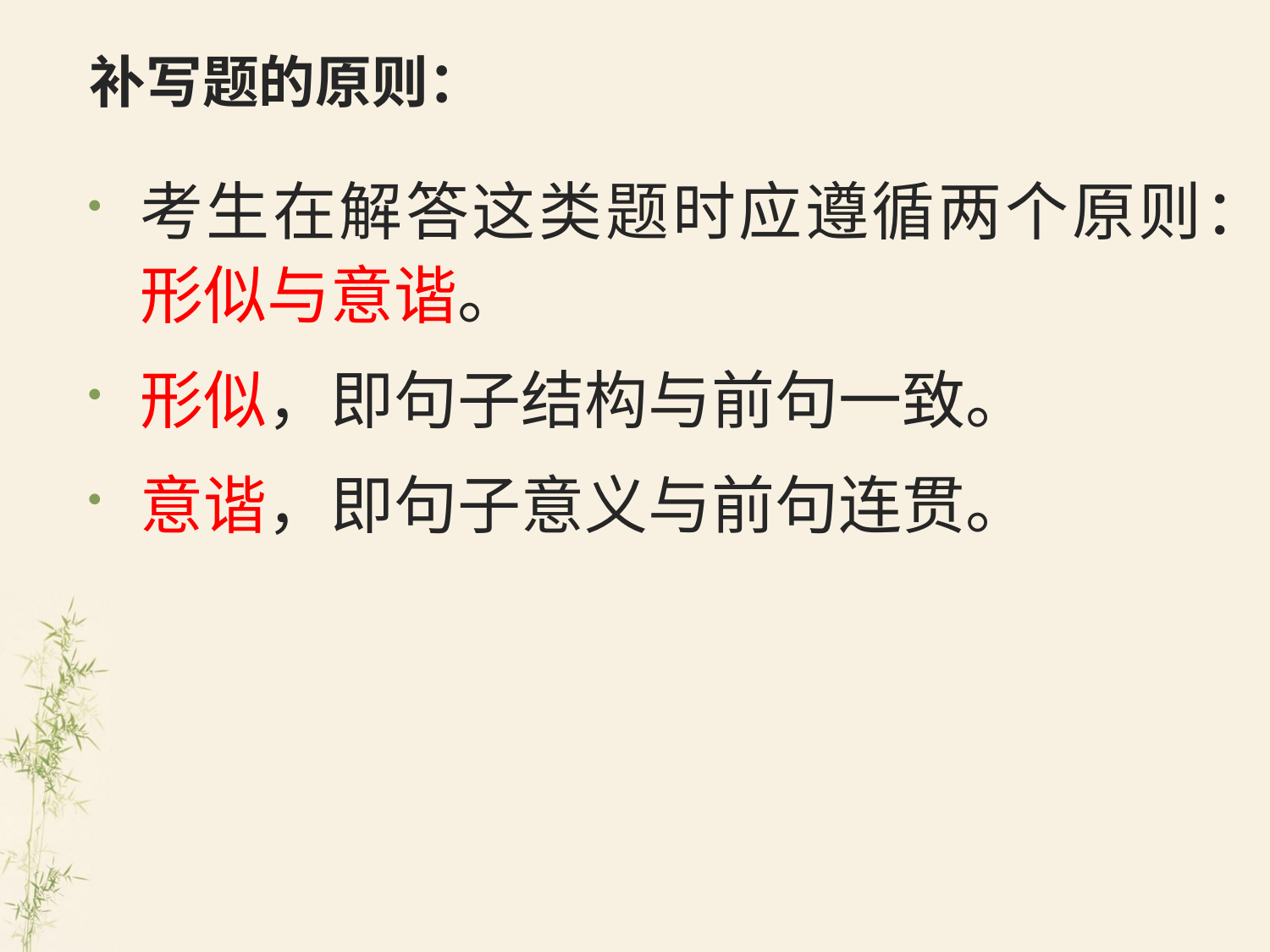

# 补写题的原则：
考生在解答这类题时应遵循两个原则：形似与意谐。
形似，即句子结构与前句一致。
意谐，即句子意义与前句连贯。